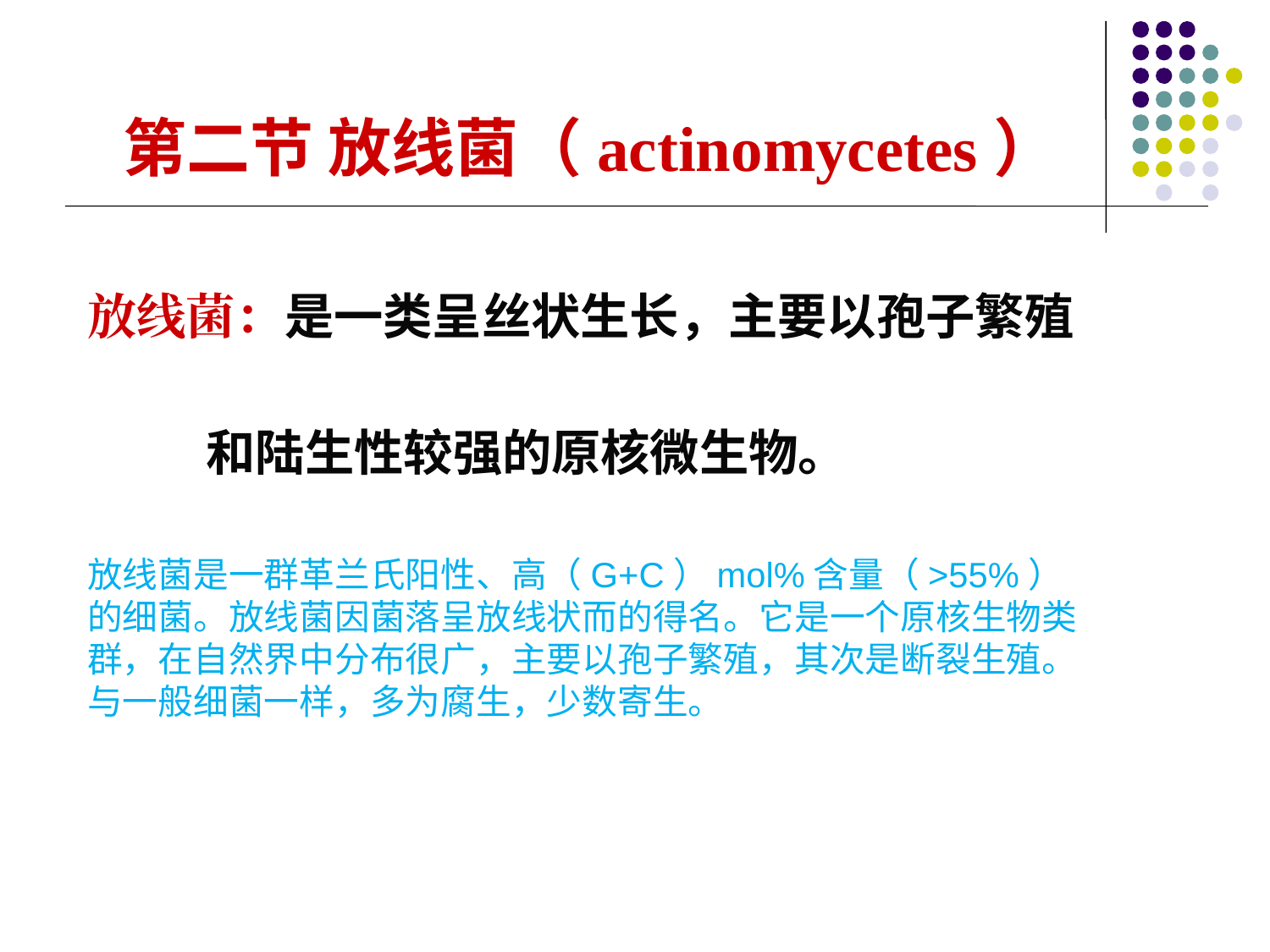

第二节 放线菌（actinomycetes）
放线菌：是一类呈丝状生长，主要以孢子繁殖和陆生性较强的原核微生物。

放线菌是一群革兰氏阳性、高（G+C）mol%含量（>55%）的细菌。放线菌因菌落呈放线状而的得名。它是一个原核生物类群，在自然界中分布很广，主要以孢子繁殖，其次是断裂生殖。与一般细菌一样，多为腐生，少数寄生。